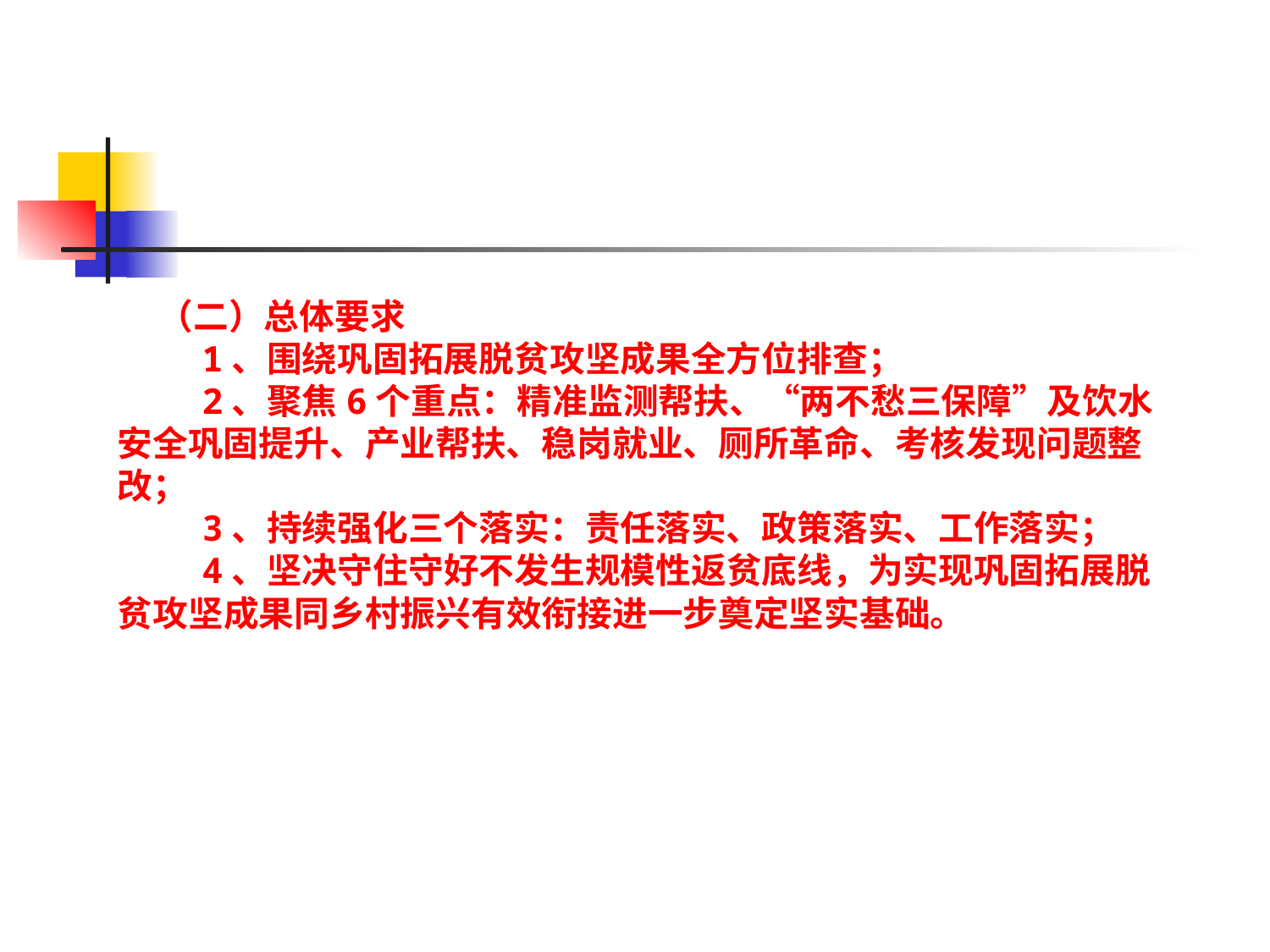

（二）总体要求
    1、围绕巩固拓展脱贫攻坚成果全方位排查；
    2、聚焦6个重点：精准监测帮扶、“两不愁三保障”及饮水安全巩固提升、产业帮扶、稳岗就业、厕所革命、考核发现问题整改；
    3、持续强化三个落实：责任落实、政策落实、工作落实；
    4、坚决守住守好不发生规模性返贫底线，为实现巩固拓展脱贫攻坚成果同乡村振兴有效衔接进一步奠定坚实基础。